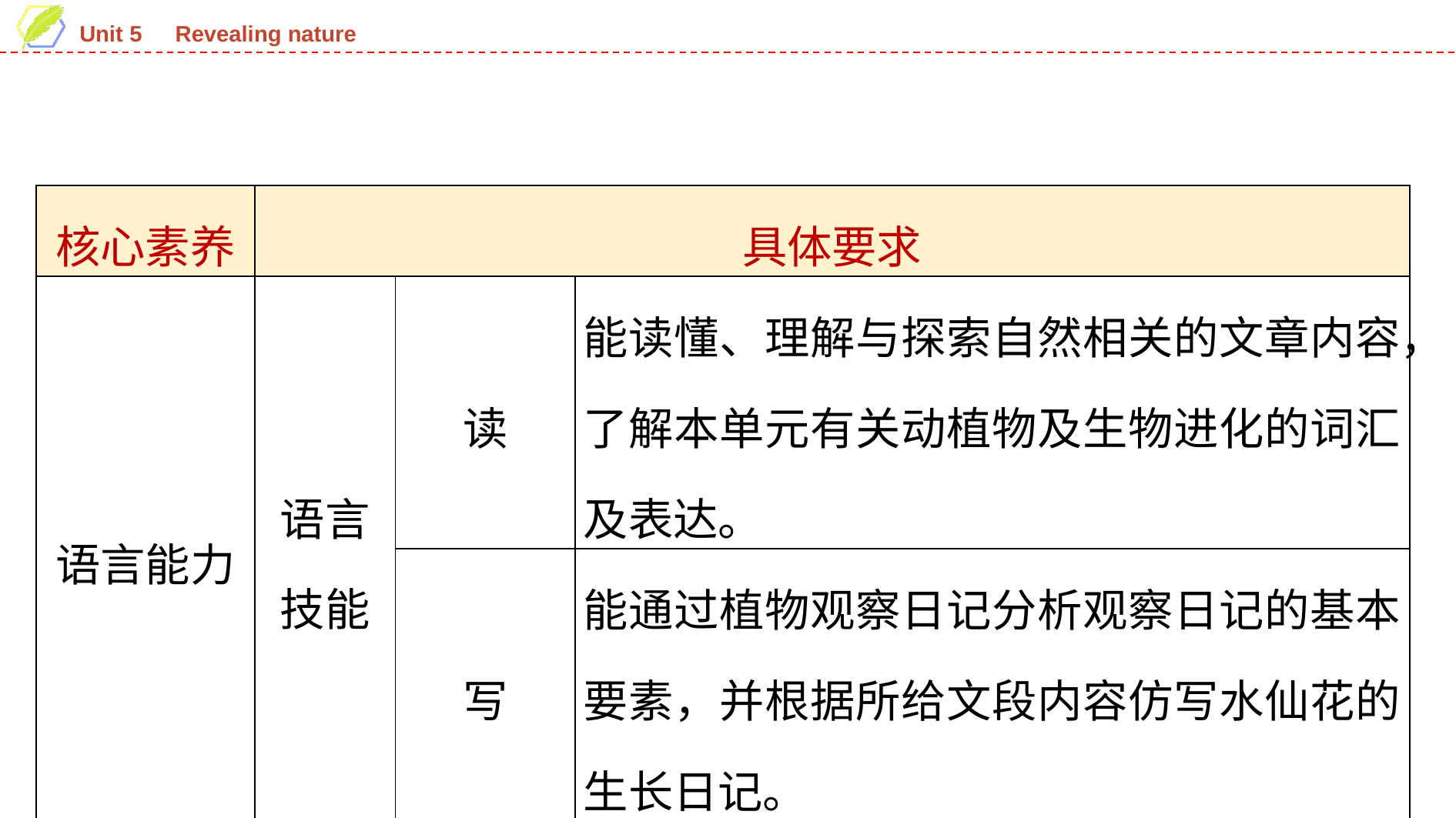

| 核心素养 | 具体要求 |  |  |
| --- | --- | --- | --- |
| 语言能力 | 语言 技能 | 读 | 能读懂、理解与探索自然相关的文章内容，了解本单元有关动植物及生物进化的词汇及表达。 |
|  |  | 写 | 能通过植物观察日记分析观察日记的基本要素，并根据所给文段内容仿写水仙花的生长日记。 |